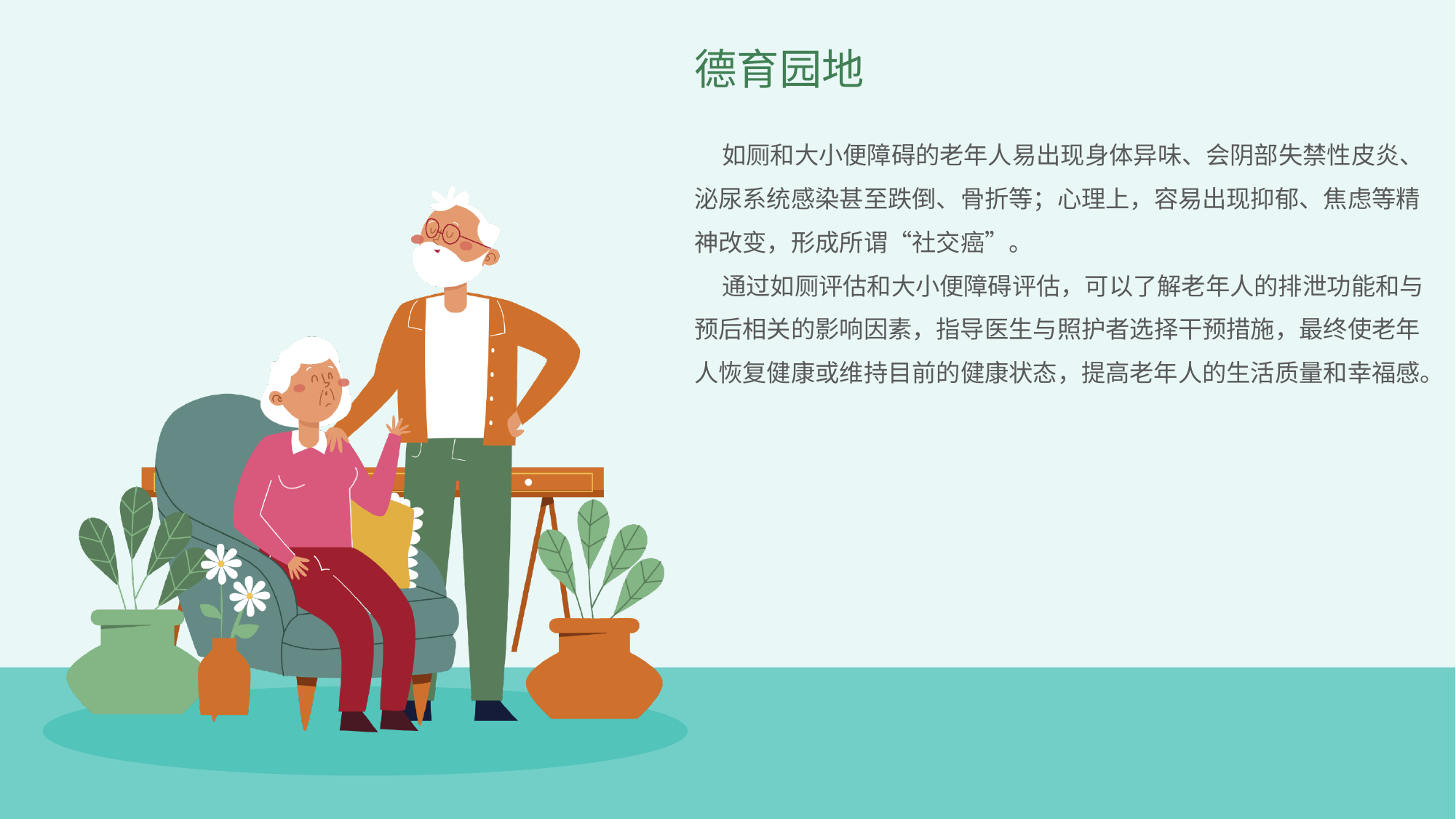

德育园地
    如厕和大小便障碍的老年人易出现身体异味、会阴部失禁性皮炎、泌尿系统感染甚至跌倒、骨折等；心理上，容易出现抑郁、焦虑等精神改变，形成所谓“社交癌”。
    通过如厕评估和大小便障碍评估，可以了解老年人的排泄功能和与预后相关的影响因素，指导医生与照护者选择干预措施，最终使老年人恢复健康或维持目前的健康状态，提高老年人的生活质量和幸福感。